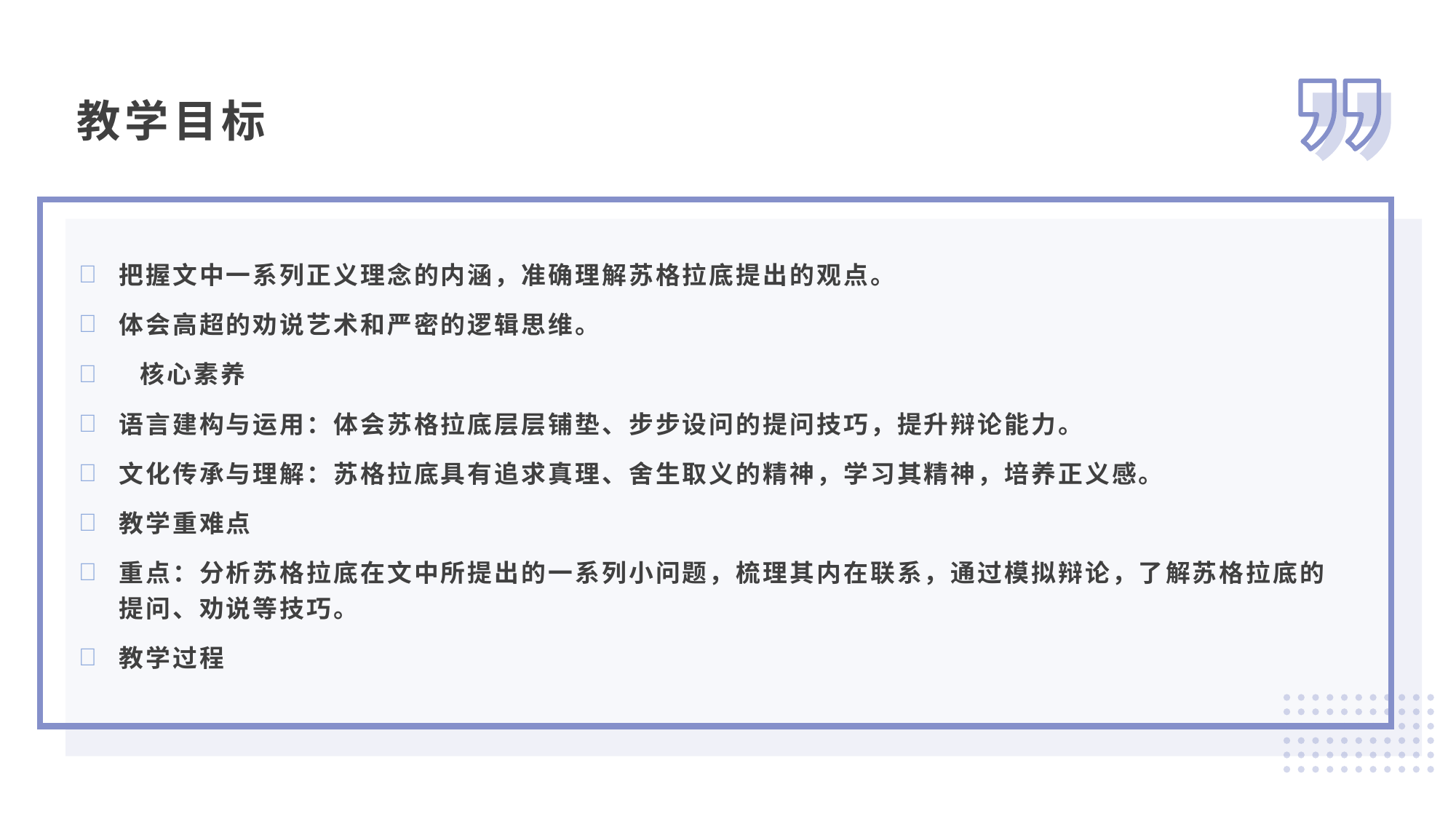

教学目标

把握文中一系列正义理念的内涵，准确理解苏格拉底提出的观点。
体会高超的劝说艺术和严密的逻辑思维。
  核心素养
语言建构与运用：体会苏格拉底层层铺垫、步步设问的提问技巧，提升辩论能力。
文化传承与理解：苏格拉底具有追求真理、舍生取义的精神，学习其精神，培养正义感。
教学重难点
重点：分析苏格拉底在文中所提出的一系列小问题，梳理其内在联系，通过模拟辩论，了解苏格拉底的提问、劝说等技巧。
教学过程